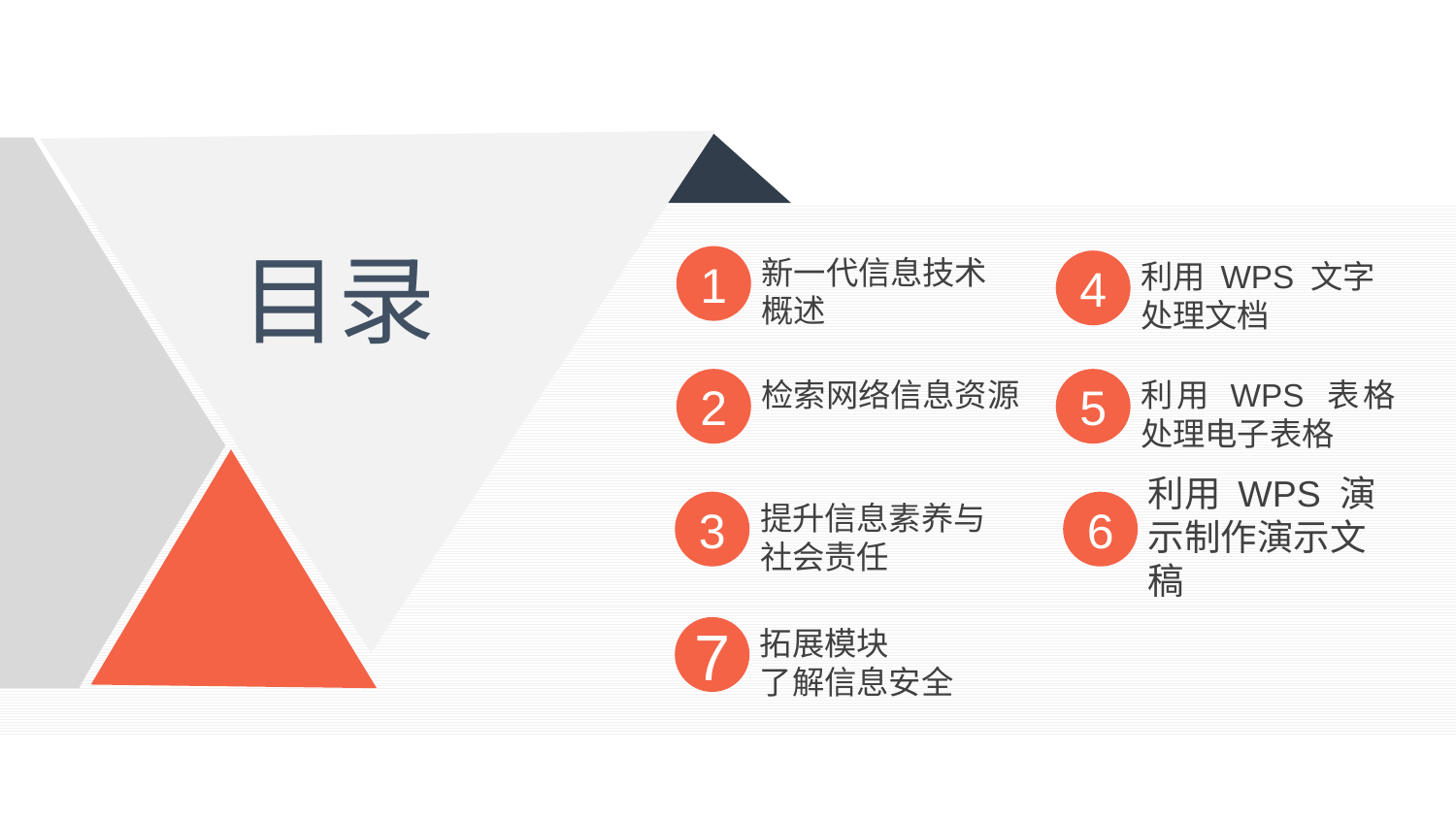

目录
1
新一代信息技术概述
4
利用 WPS 文字处理文档
2
检索网络信息资源
5
利用 WPS 表格处理电子表格

利用 WPS 演示制作演示文稿
6
3
提升信息素养与社会责任
7
拓展模块
了解信息安全